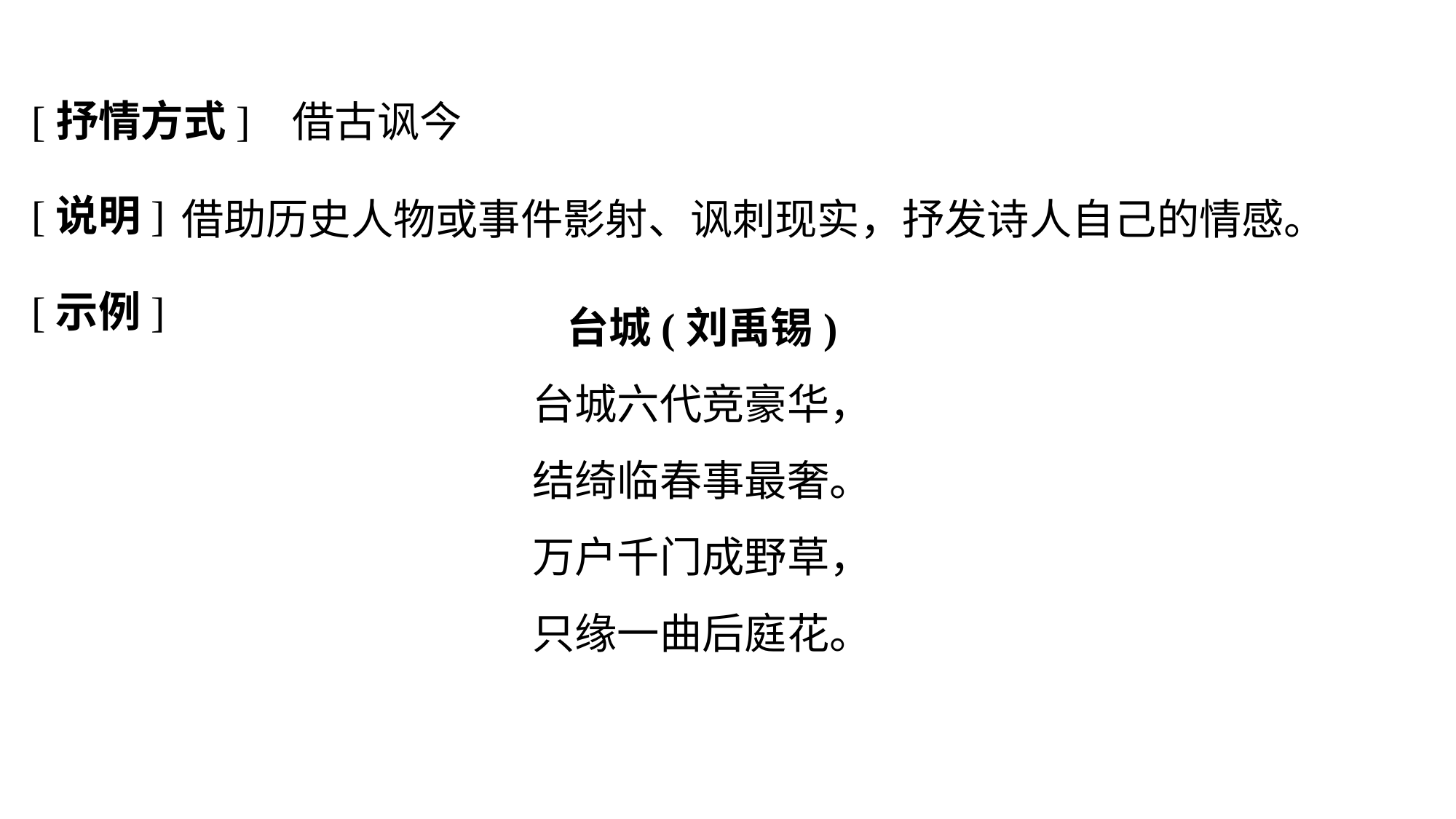

[抒情方式]
借古讽今
[说明]
借助历史人物或事件影射、讽刺现实，抒发诗人自己的情感。
[示例]
台城(刘禹锡)
台城六代竞豪华，
结绮临春事最奢。
万户千门成野草，
只缘一曲后庭花。